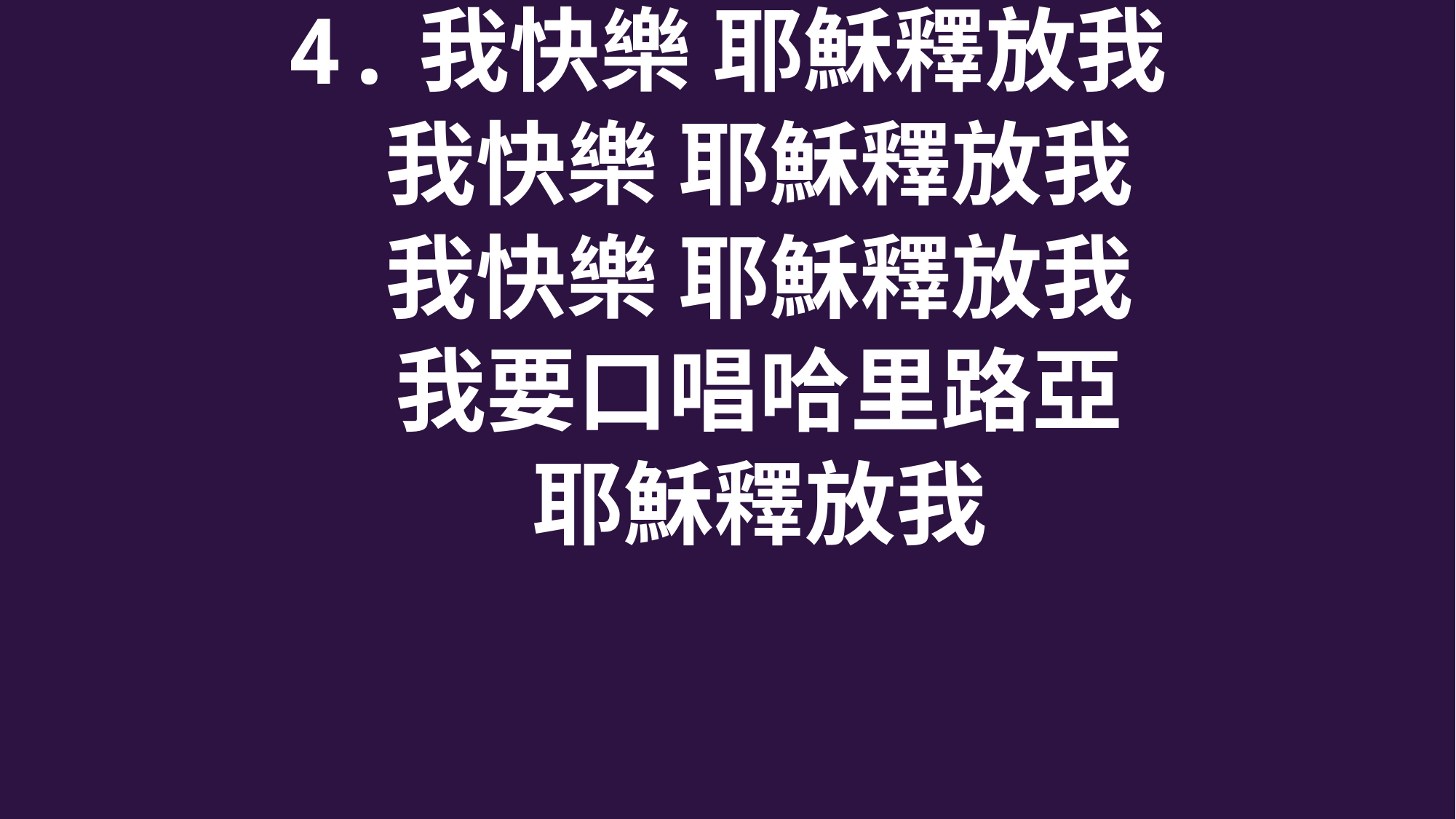

4.我快樂 耶穌釋放我
  我快樂 耶穌釋放我
  我快樂 耶穌釋放我
  我要口唱哈里路亞
  耶穌釋放我